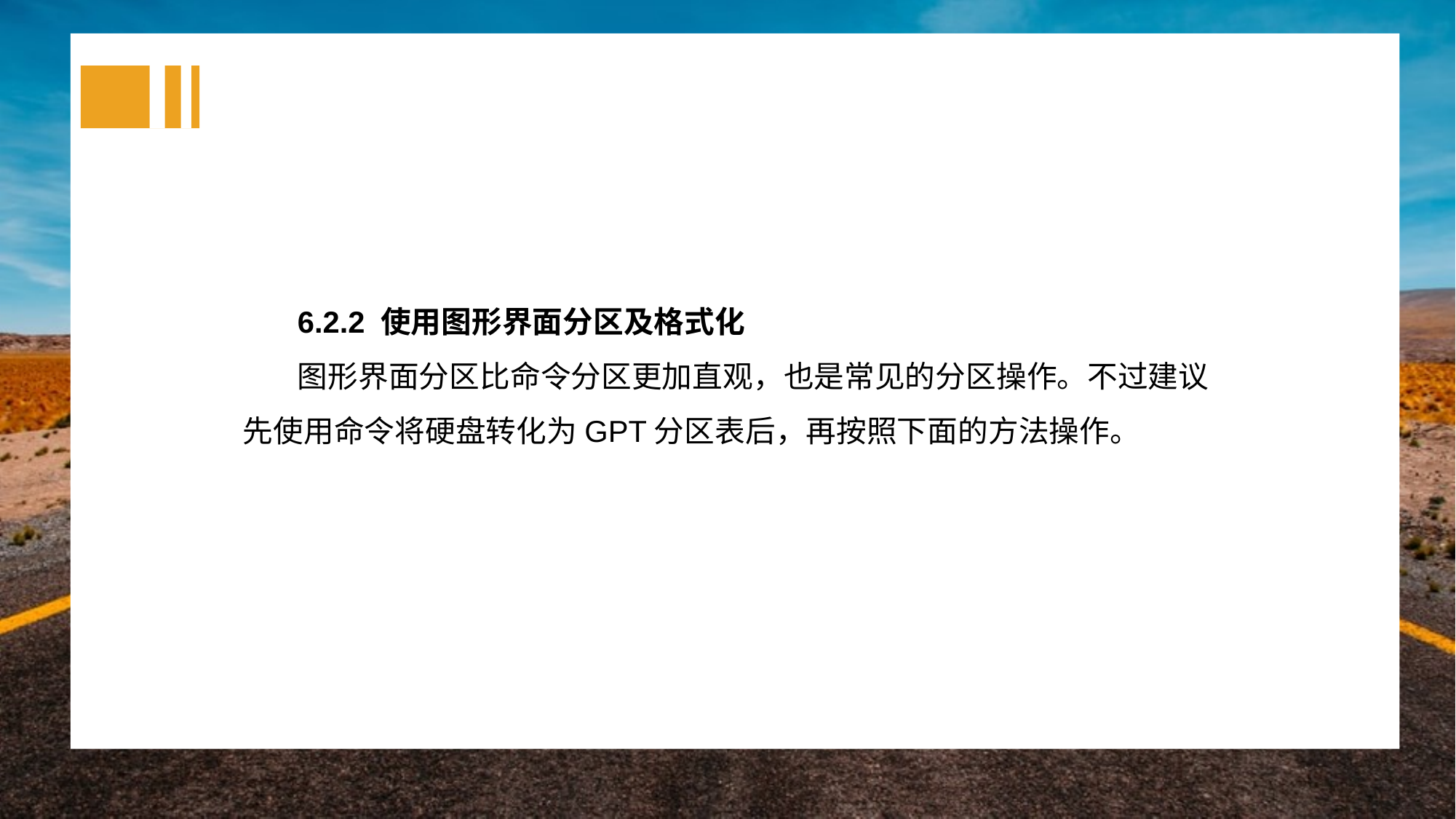

6.2.2 使用图形界面分区及格式化
图形界面分区比命令分区更加直观，也是常见的分区操作。不过建议先使用命令将硬盘转化为GPT分区表后，再按照下面的方法操作。